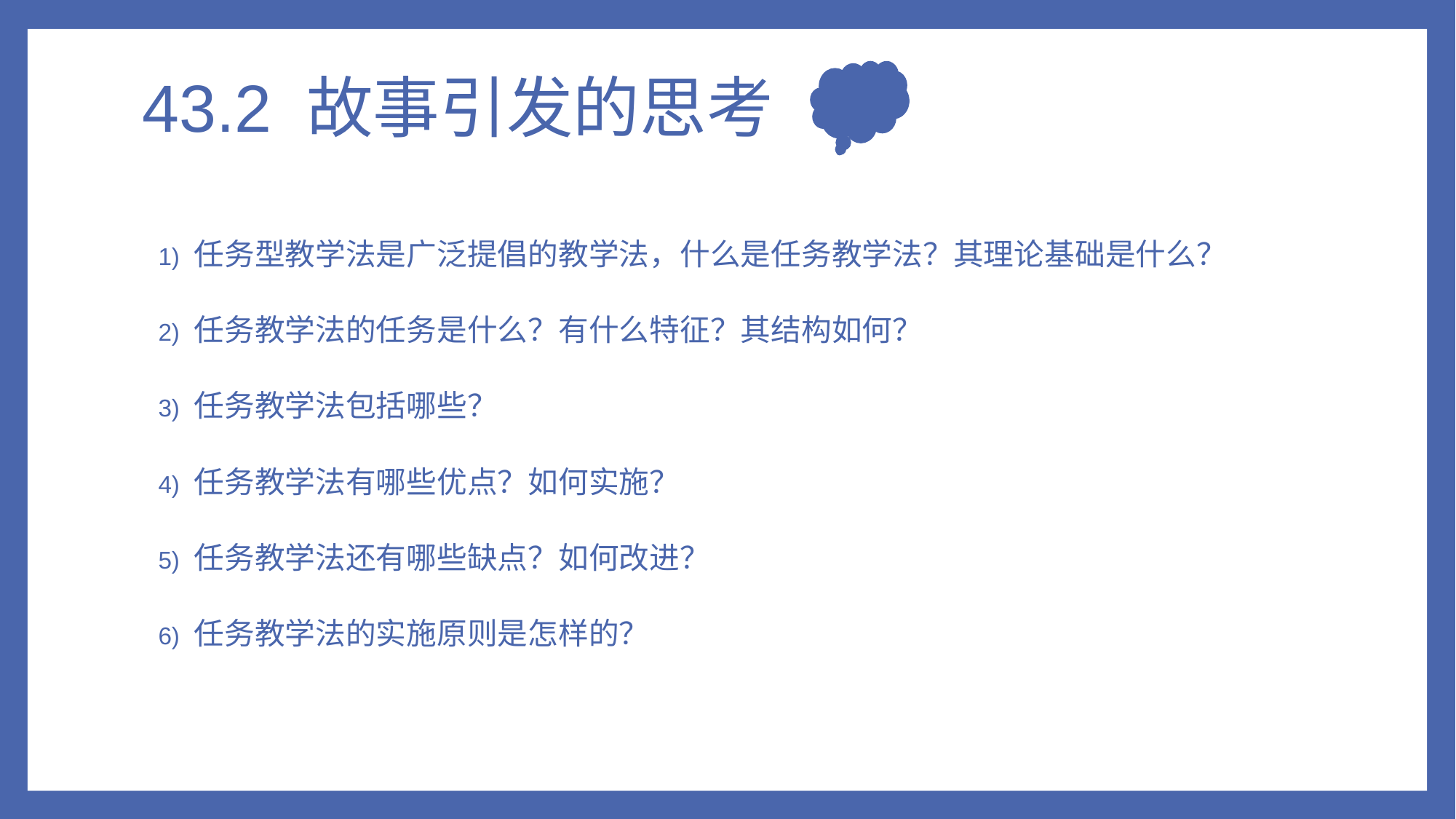

# 43.2 故事引发的思考

 任务型教学法是广泛提倡的教学法，什么是任务教学法？其理论基础是什么？
 任务教学法的任务是什么？有什么特征？其结构如何？
 任务教学法包括哪些？
 任务教学法有哪些优点？如何实施？
 任务教学法还有哪些缺点？如何改进？
 任务教学法的实施原则是怎样的？